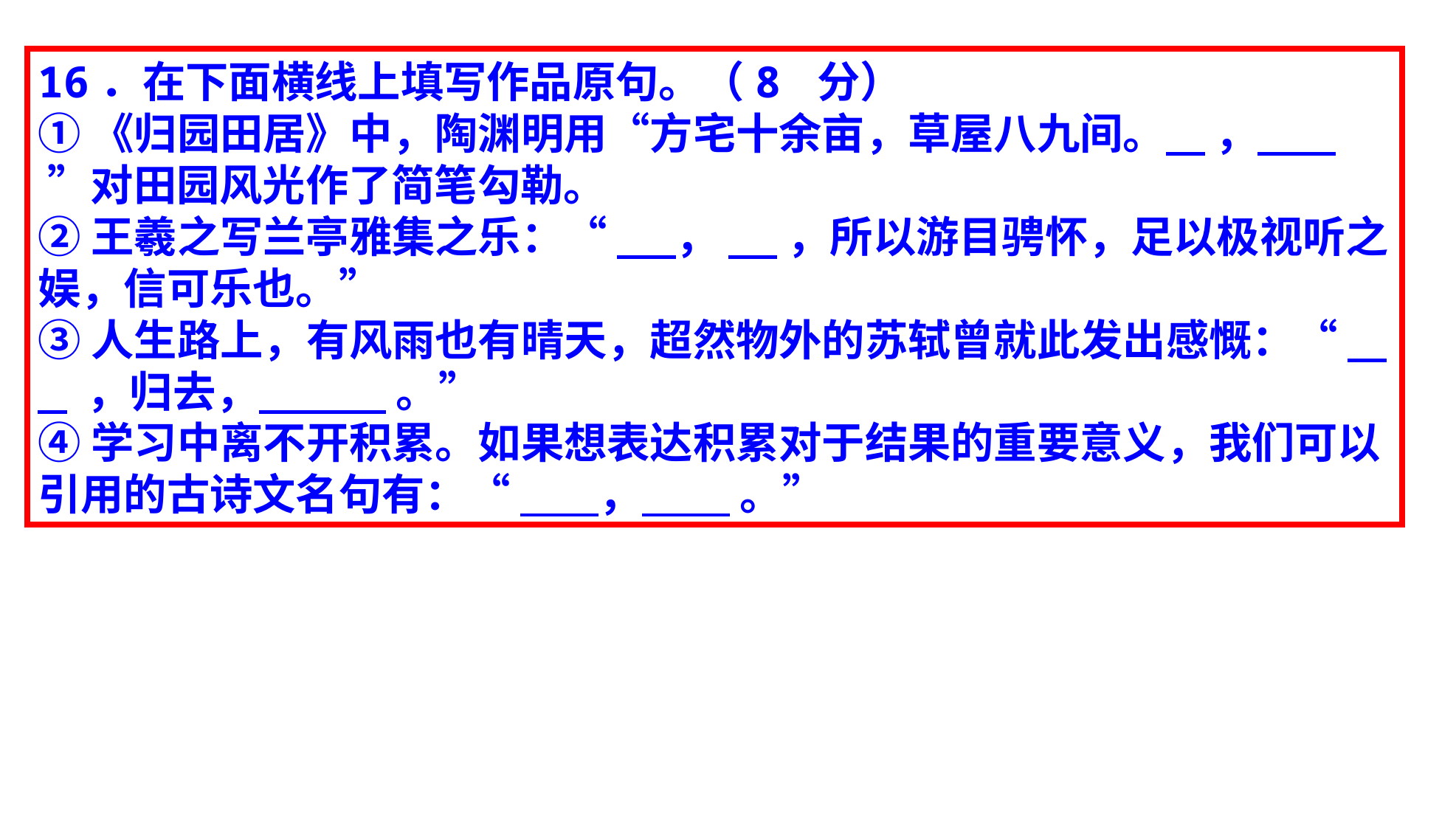

16．在下面横线上填写作品原句。（8 分）
①《归园田居》中，陶渊明用“方宅十余亩，草屋八九间。     ，          ”对田园风光作了简笔勾勒。
②王羲之写兰亭雅集之乐：“       ，       ，所以游目骋怀，足以极视听之娱，信可乐也。”
③人生路上，有风雨也有晴天，超然物外的苏轼曾就此发出感慨：“           ，归去，              。”
④学习中离不开积累。如果想表达积累对于结果的重要意义，我们可以引用的古诗文名句有：“         ，          。”